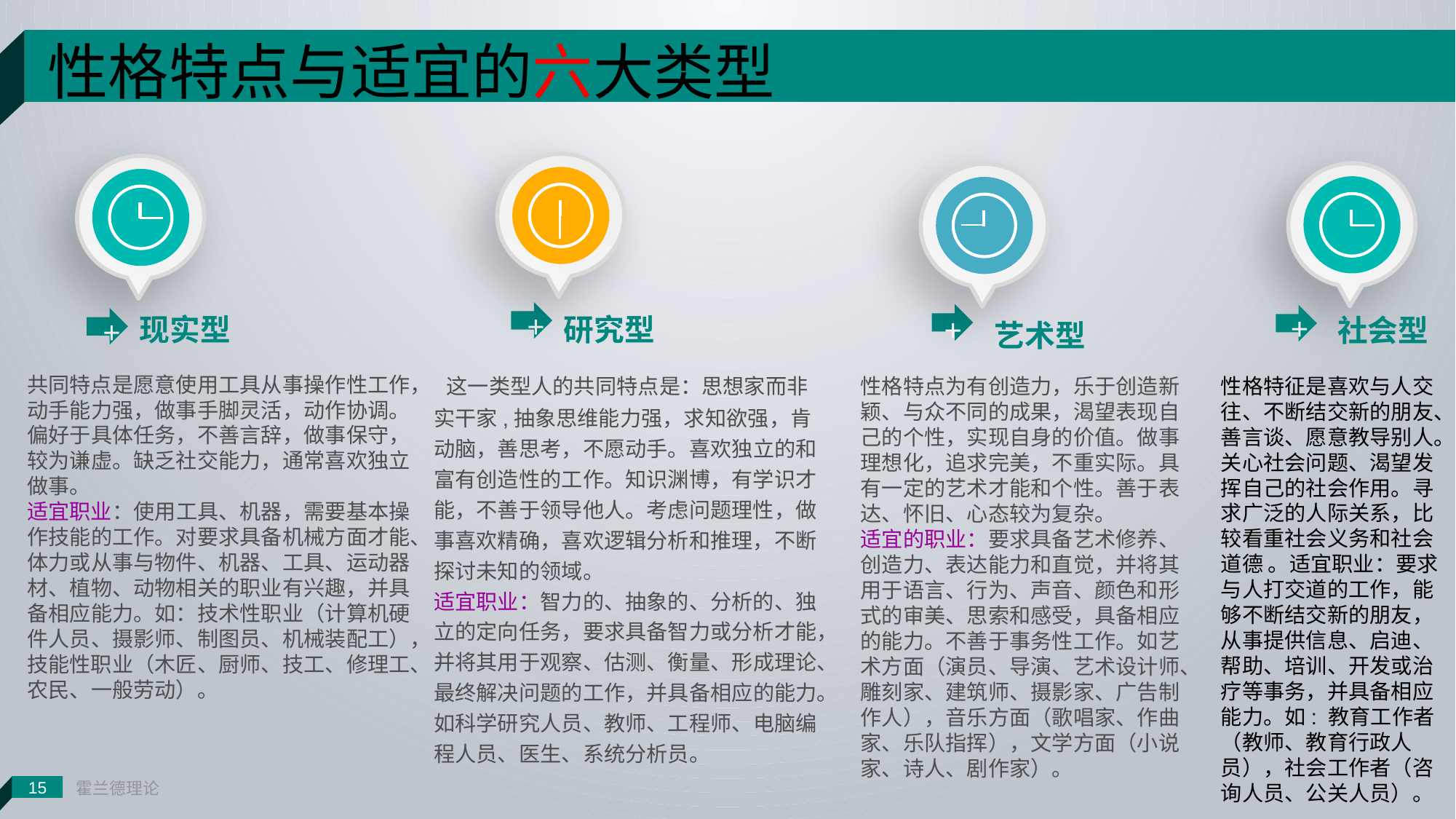

性格特点与适宜的六大类型

15
霍兰德理论

+

+

现实型
研究型
+
社会型
+

艺术型

 这一类型人的共同特点是：思想家而非实干家,抽象思维能力强，求知欲强，肯动脑，善思考，不愿动手。喜欢独立的和富有创造性的工作。知识渊博，有学识才能，不善于领导他人。考虑问题理性，做事喜欢精确，喜欢逻辑分析和推理，不断探讨未知的领域。
适宜职业：智力的、抽象的、分析的、独立的定向任务，要求具备智力或分析才能，并将其用于观察、估测、衡量、形成理论、最终解决问题的工作，并具备相应的能力。如科学研究人员、教师、工程师、电脑编程人员、医生、系统分析员。
共同特点是愿意使用工具从事操作性工作，动手能力强，做事手脚灵活，动作协调。偏好于具体任务，不善言辞，做事保守，较为谦虚。缺乏社交能力，通常喜欢独立做事。
适宜职业：使用工具、机器，需要基本操作技能的工作。对要求具备机械方面才能、体力或从事与物件、机器、工具、运动器材、植物、动物相关的职业有兴趣，并具备相应能力。如：技术性职业（计算机硬件人员、摄影师、制图员、机械装配工），技能性职业（木匠、厨师、技工、修理工、农民、一般劳动）。

性格特征是喜欢与人交往、不断结交新的朋友、善言谈、愿意教导别人。关心社会问题、渴望发挥自己的社会作用。寻求广泛的人际关系，比较看重社会义务和社会道德 。适宜职业：要求与人打交道的工作，能够不断结交新的朋友，从事提供信息、启迪、帮助、培训、开发或治疗等事务，并具备相应能力。如: 教育工作者（教师、教育行政人员），社会工作者（咨询人员、公关人员）。

性格特点为有创造力，乐于创造新颖、与众不同的成果，渴望表现自己的个性，实现自身的价值。做事理想化，追求完美，不重实际。具有一定的艺术才能和个性。善于表达、怀旧、心态较为复杂。
适宜的职业：要求具备艺术修养、创造力、表达能力和直觉，并将其用于语言、行为、声音、颜色和形式的审美、思索和感受，具备相应的能力。不善于事务性工作。如艺术方面（演员、导演、艺术设计师、雕刻家、建筑师、摄影家、广告制作人），音乐方面（歌唱家、作曲家、乐队指挥），文学方面（小说家、诗人、剧作家）。